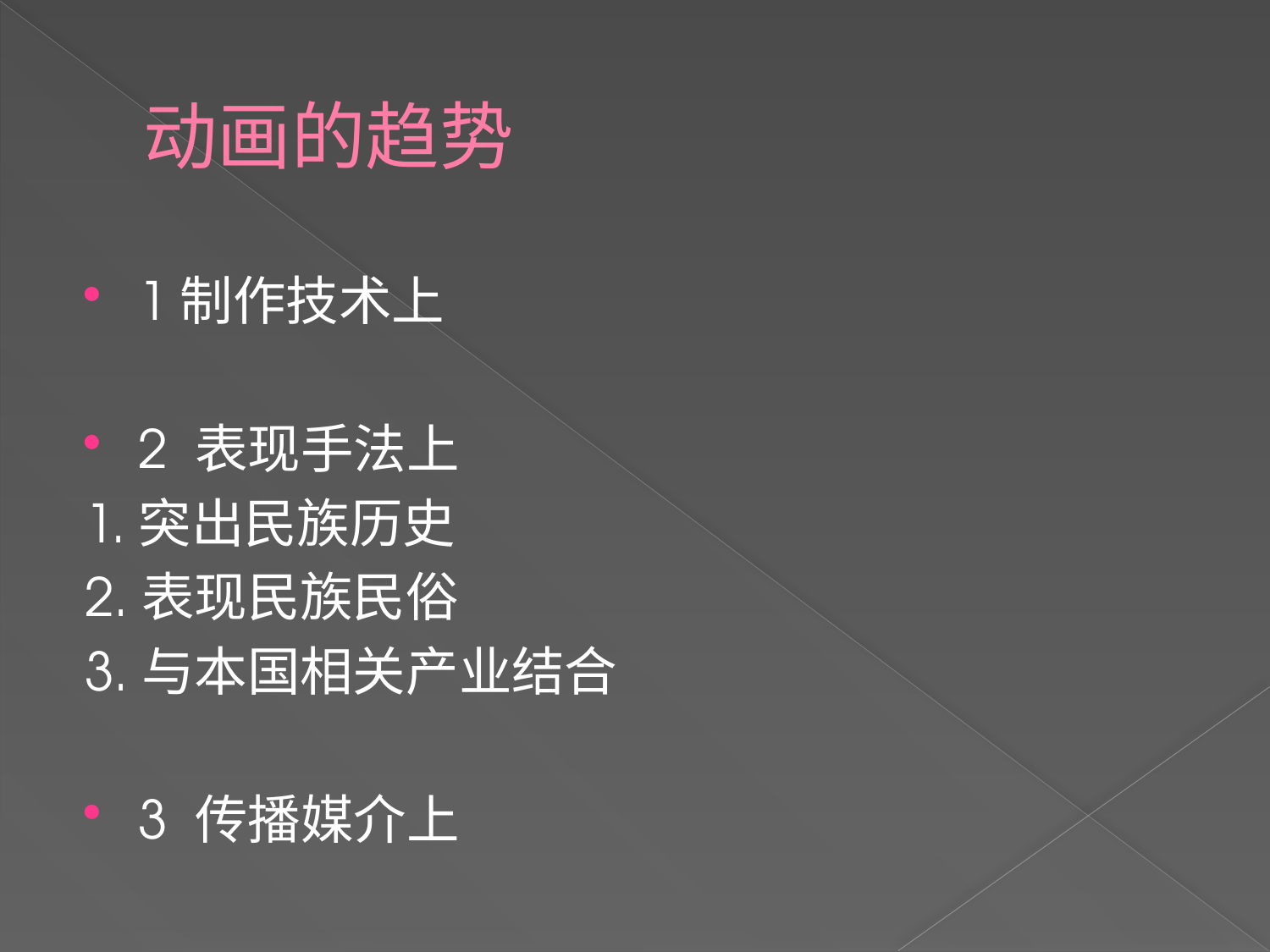

# 动画的趋势
1制作技术上

2 表现手法上
1.突出民族历史
2.表现民族民俗
3.与本国相关产业结合

3 传播媒介上